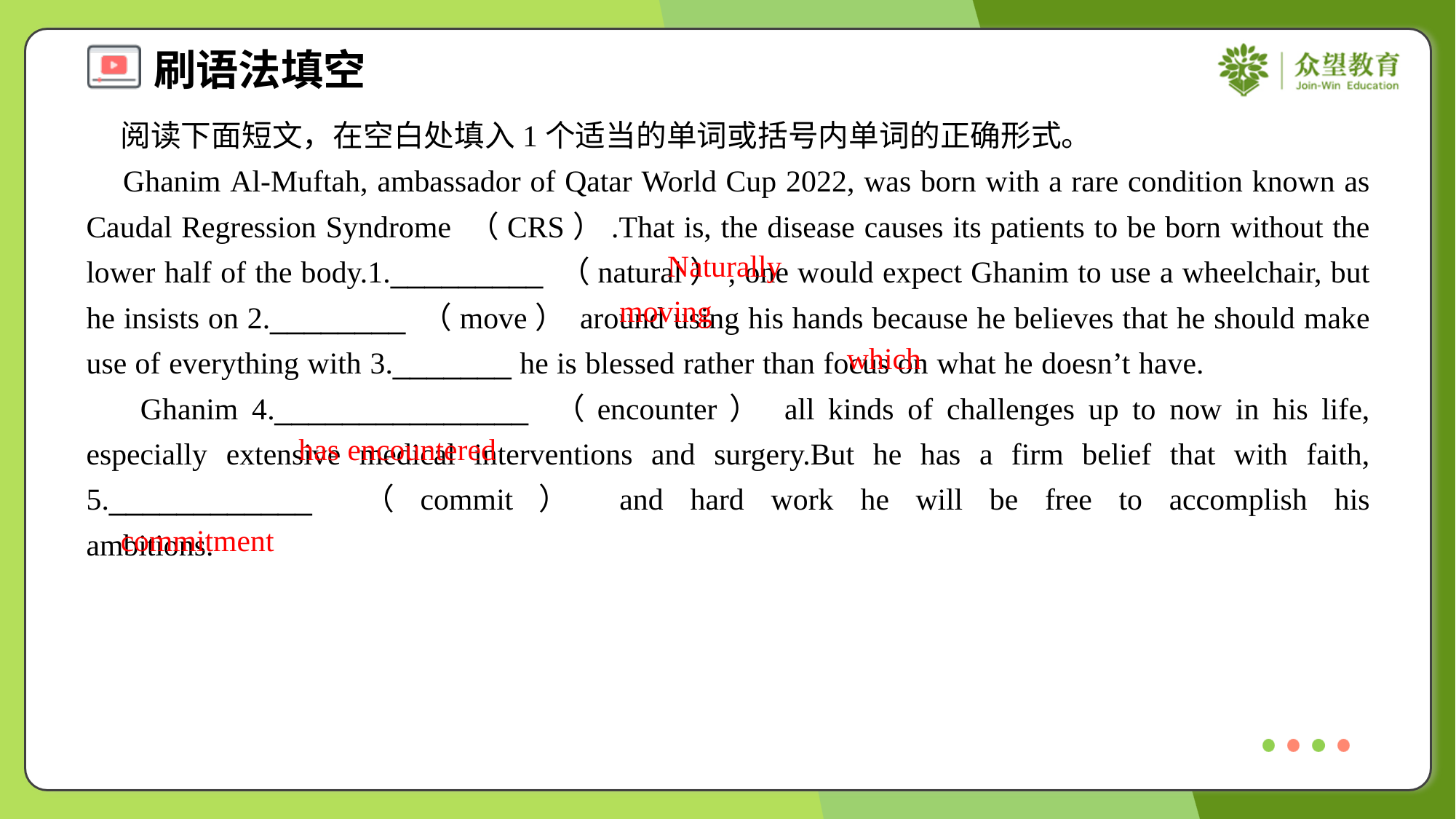

阅读下面短文，在空白处填入1个适当的单词或括号内单词的正确形式。
    Ghanim Al-Muftah, ambassador of Qatar World Cup 2022, was born with a rare condition known as Caudal Regression Syndrome （CRS）.That is, the disease causes its patients to be born without the lower half of the body.1._________ （natural）, one would expect Ghanim to use a wheelchair, but he insists on 2.________ （move） around using his hands because he believes that he should make use of everything with 3._______ he is blessed rather than focus on what he doesn’t have.
    Ghanim 4._______________ （encounter） all kinds of challenges up to now in his life, especially extensive medical interventions and surgery.But he has a firm belief that with faith, 5.____________ （commit） and hard work he will be free to accomplish his ambitions.#1.2
Naturally
moving
which
has encountered
commitment